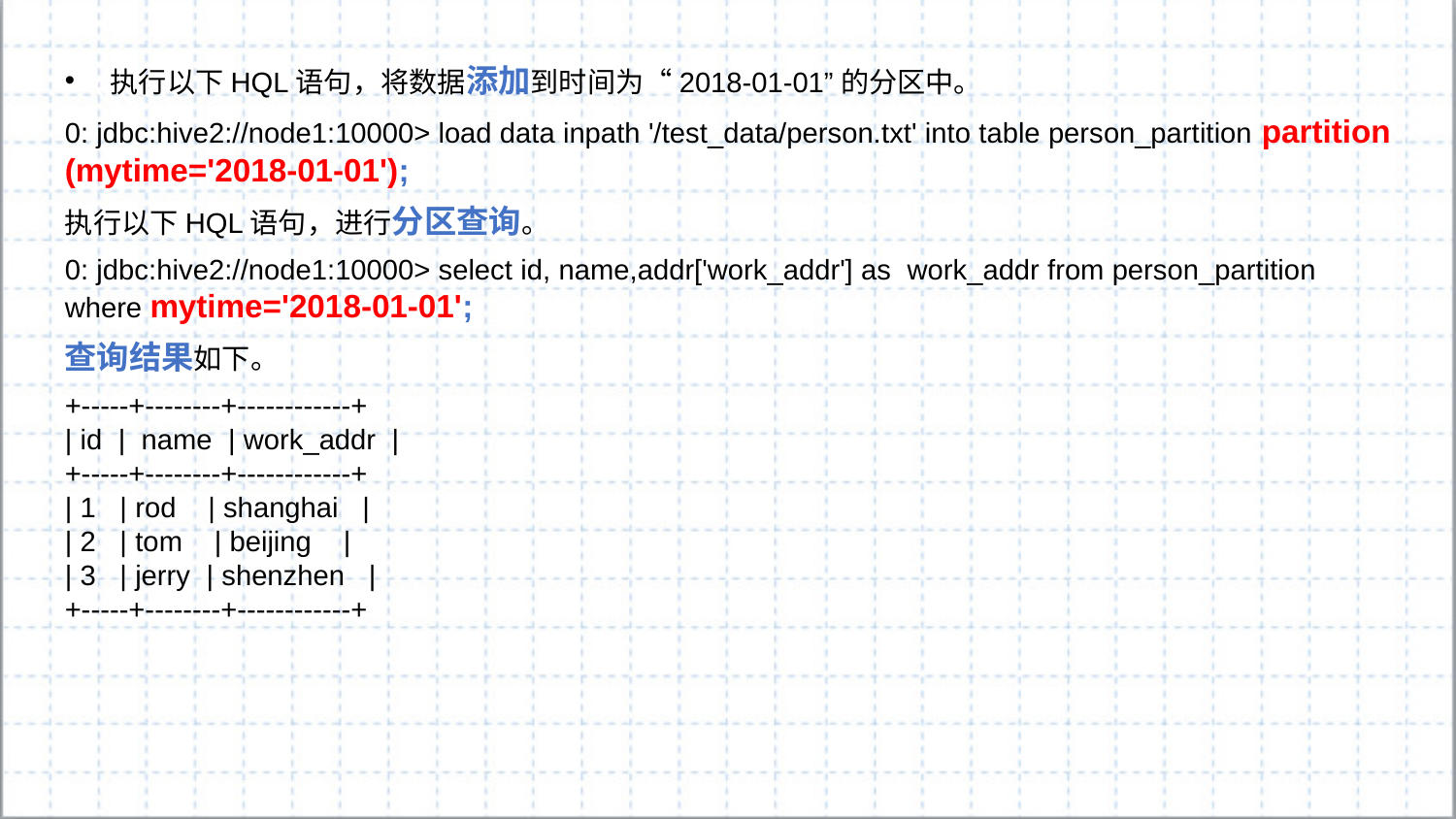

执行以下HQL语句，将数据添加到时间为“2018-01-01”的分区中。
0: jdbc:hive2://node1:10000> load data inpath '/test_data/person.txt' into table person_partition partition (mytime='2018-01-01');
执行以下HQL语句，进行分区查询。
0: jdbc:hive2://node1:10000> select id, name,addr['work_addr'] as  work_addr from person_partition where mytime='2018-01-01';
查询结果如下。
+-----+--------+------------+
| id  |  name  | work_addr  |
+-----+--------+------------+
| 1   | rod    | shanghai   |
| 2   | tom    | beijing    |
| 3   | jerry  | shenzhen   |
+-----+--------+------------+